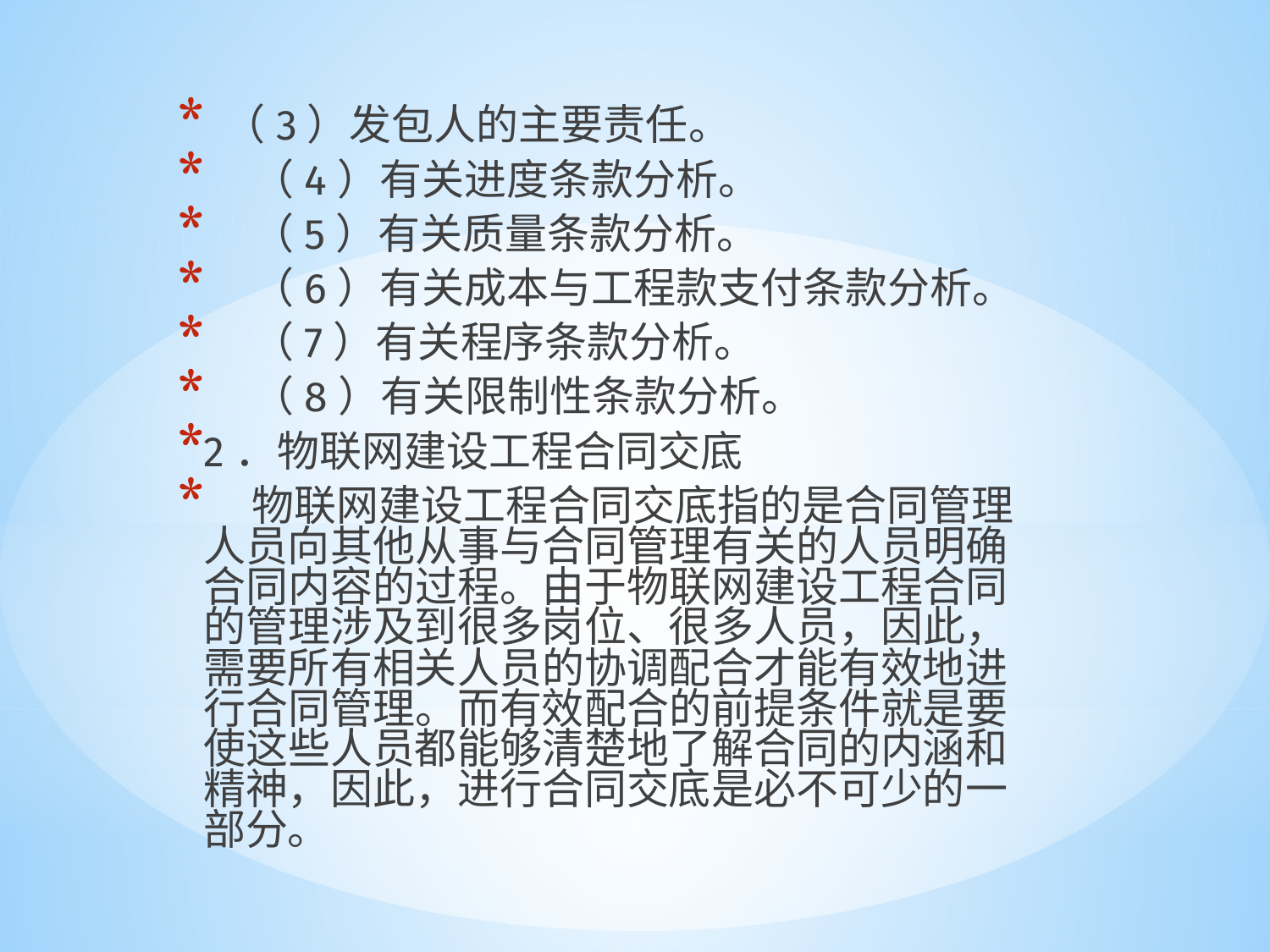

（3）发包人的主要责任。
    （4）有关进度条款分析。
    （5）有关质量条款分析。
    （6）有关成本与工程款支付条款分析。
    （7）有关程序条款分析。
    （8）有关限制性条款分析。
2．物联网建设工程合同交底
    物联网建设工程合同交底指的是合同管理人员向其他从事与合同管理有关的人员明确合同内容的过程。由于物联网建设工程合同的管理涉及到很多岗位、很多人员，因此，需要所有相关人员的协调配合才能有效地进行合同管理。而有效配合的前提条件就是要使这些人员都能够清楚地了解合同的内涵和精神，因此，进行合同交底是必不可少的一部分。

#